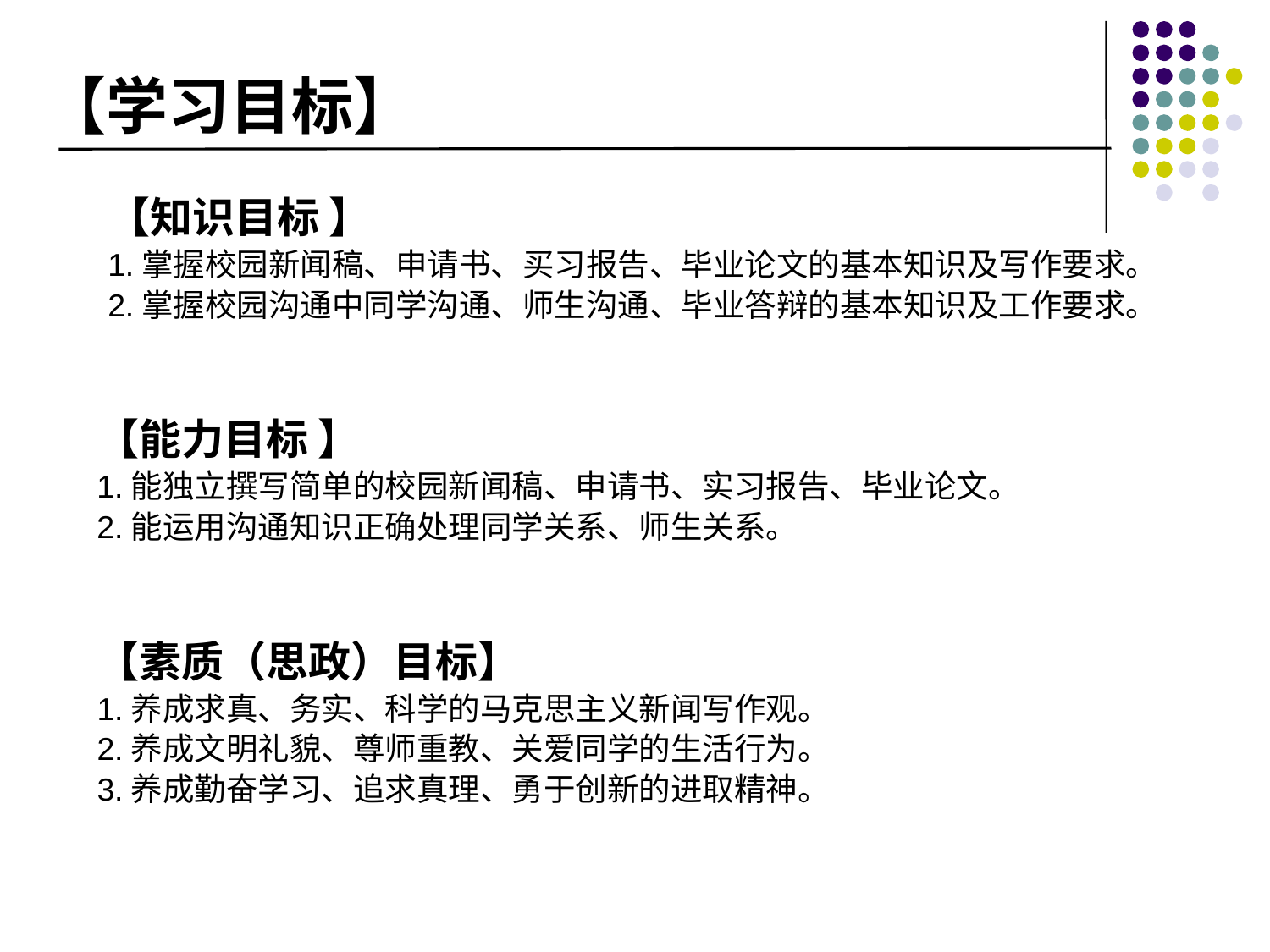

# 【学习目标】
【知识目标 】
1.掌握校园新闻稿、申请书、买习报告、毕业论文的基本知识及写作要求。
2.掌握校园沟通中同学沟通、师生沟通、毕业答辩的基本知识及工作要求。
【能力目标 】
1.能独立撰写简单的校园新闻稿、申请书、实习报告、毕业论文。
2.能运用沟通知识正确处理同学关系、师生关系。
【素质（思政）目标】
1.养成求真、务实、科学的马克思主义新闻写作观。
2.养成文明礼貌、尊师重教、关爱同学的生活行为。
3.养成勤奋学习、追求真理、勇于创新的进取精神。